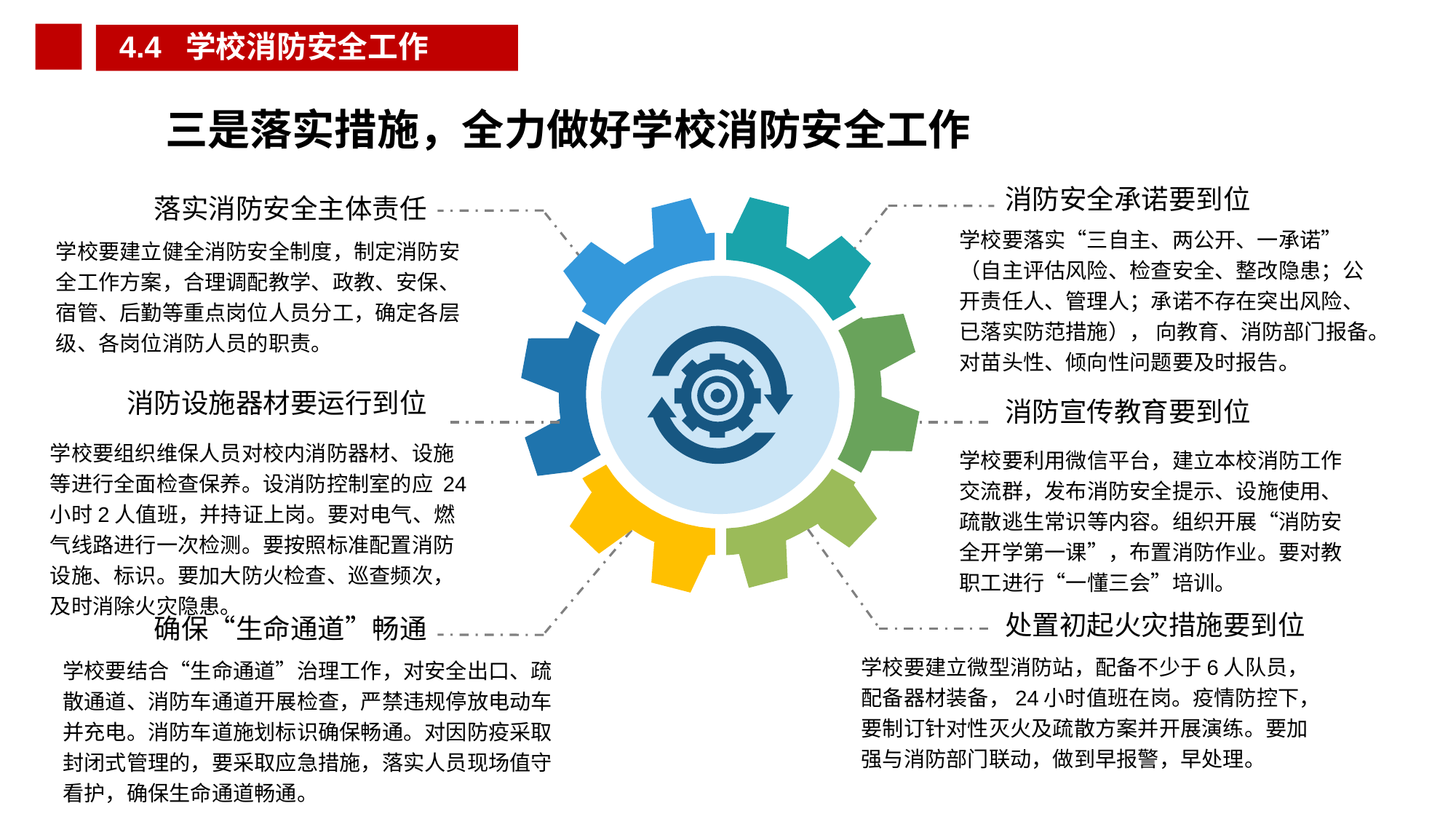

4.4  学校消防安全工作

三是落实措施，全力做好学校消防安全工作
消防安全承诺要到位
落实消防安全主体责任

学校要落实“三自主、两公开、一承诺”（自主评估风险、检查安全、整改隐患；公开责任人、管理人；承诺不存在突出风险、已落实防范措施）， 向教育、消防部门报备。对苗头性、倾向性问题要及时报告。
学校要建立健全消防安全制度，制定消防安全工作方案，合理调配教学、政教、安保、宿管、后勤等重点岗位人员分工，确定各层级、各岗位消防人员的职责。

消防设施器材要运行到位

消防宣传教育要到位

学校要组织维保人员对校内消防器材、设施等进行全面检查保养。设消防控制室的应 24 小时2人值班，并持证上岗。要对电气、燃气线路进行一次检测。要按照标准配置消防设施、标识。要加大防火检查、巡查频次，及时消除火灾隐患。
学校要利用微信平台，建立本校消防工作交流群，发布消防安全提示、设施使用、疏散逃生常识等内容。组织开展“消防安全开学第一课”，布置消防作业。要对教职工进行“一懂三会”培训。

处置初起火灾措施要到位
确保“生命通道”畅通
学校要建立微型消防站，配备不少于6人队员，配备器材装备，24小时值班在岗。疫情防控下，要制订针对性灭火及疏散方案并开展演练。要加强与消防部门联动，做到早报警，早处理。

学校要结合“生命通道”治理工作，对安全出口、疏散通道、消防车通道开展检查，严禁违规停放电动车并充电。消防车道施划标识确保畅通。对因防疫采取封闭式管理的，要采取应急措施，落实人员现场值守看护，确保生命通道畅通。